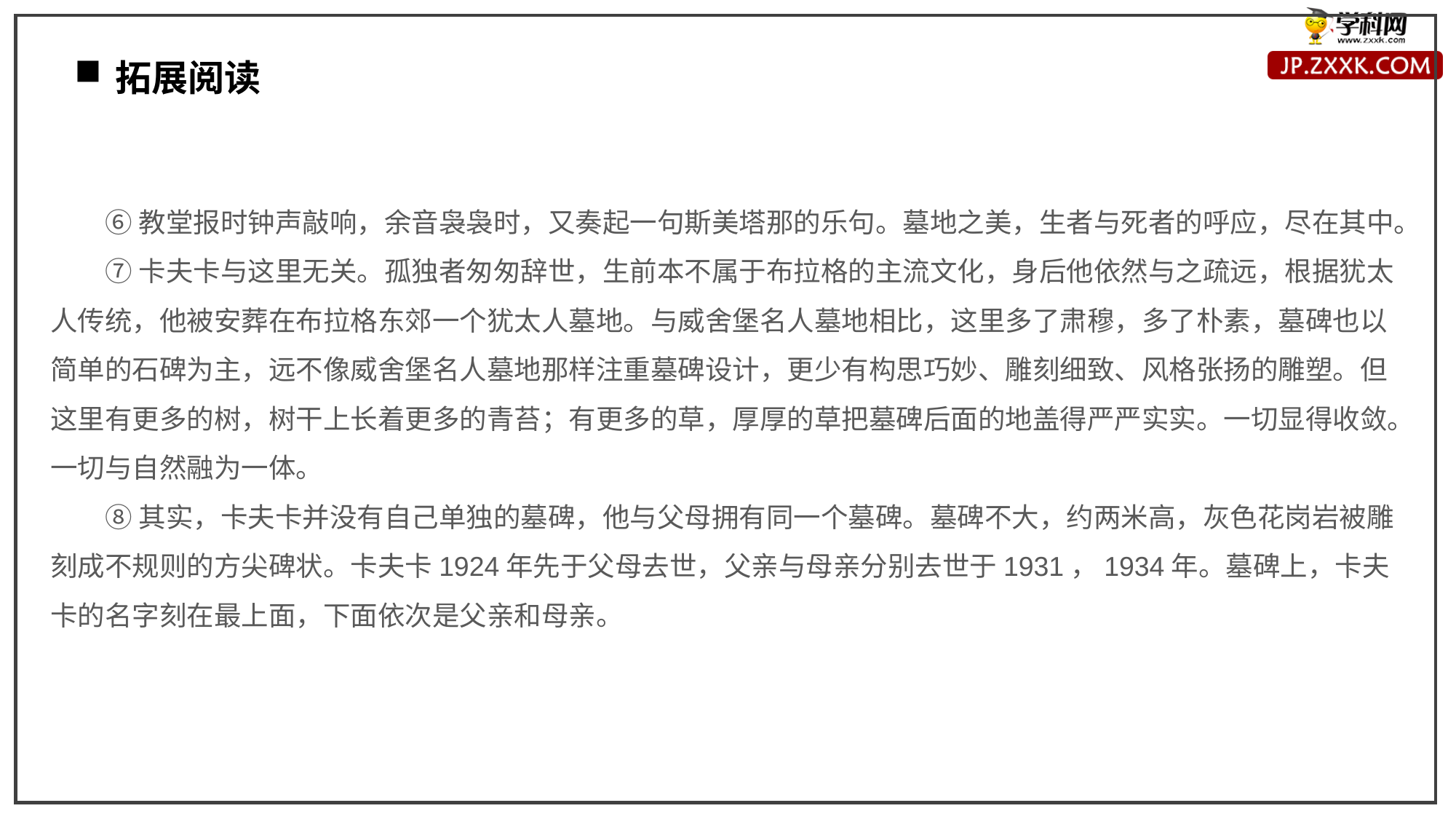

拓展阅读
⑥教堂报时钟声敲响，余音袅袅时，又奏起一句斯美塔那的乐句。墓地之美，生者与死者的呼应，尽在其中。
⑦卡夫卡与这里无关。孤独者匆匆辞世，生前本不属于布拉格的主流文化，身后他依然与之疏远，根据犹太人传统，他被安葬在布拉格东郊一个犹太人墓地。与威舍堡名人墓地相比，这里多了肃穆，多了朴素，墓碑也以简单的石碑为主，远不像威舍堡名人墓地那样注重墓碑设计，更少有构思巧妙、雕刻细致、风格张扬的雕塑。但这里有更多的树，树干上长着更多的青苔；有更多的草，厚厚的草把墓碑后面的地盖得严严实实。一切显得收敛。一切与自然融为一体。
⑧其实，卡夫卡并没有自己单独的墓碑，他与父母拥有同一个墓碑。墓碑不大，约两米高，灰色花岗岩被雕刻成不规则的方尖碑状。卡夫卡1924年先于父母去世，父亲与母亲分别去世于1931，1934年。墓碑上，卡夫卡的名字刻在最上面，下面依次是父亲和母亲。